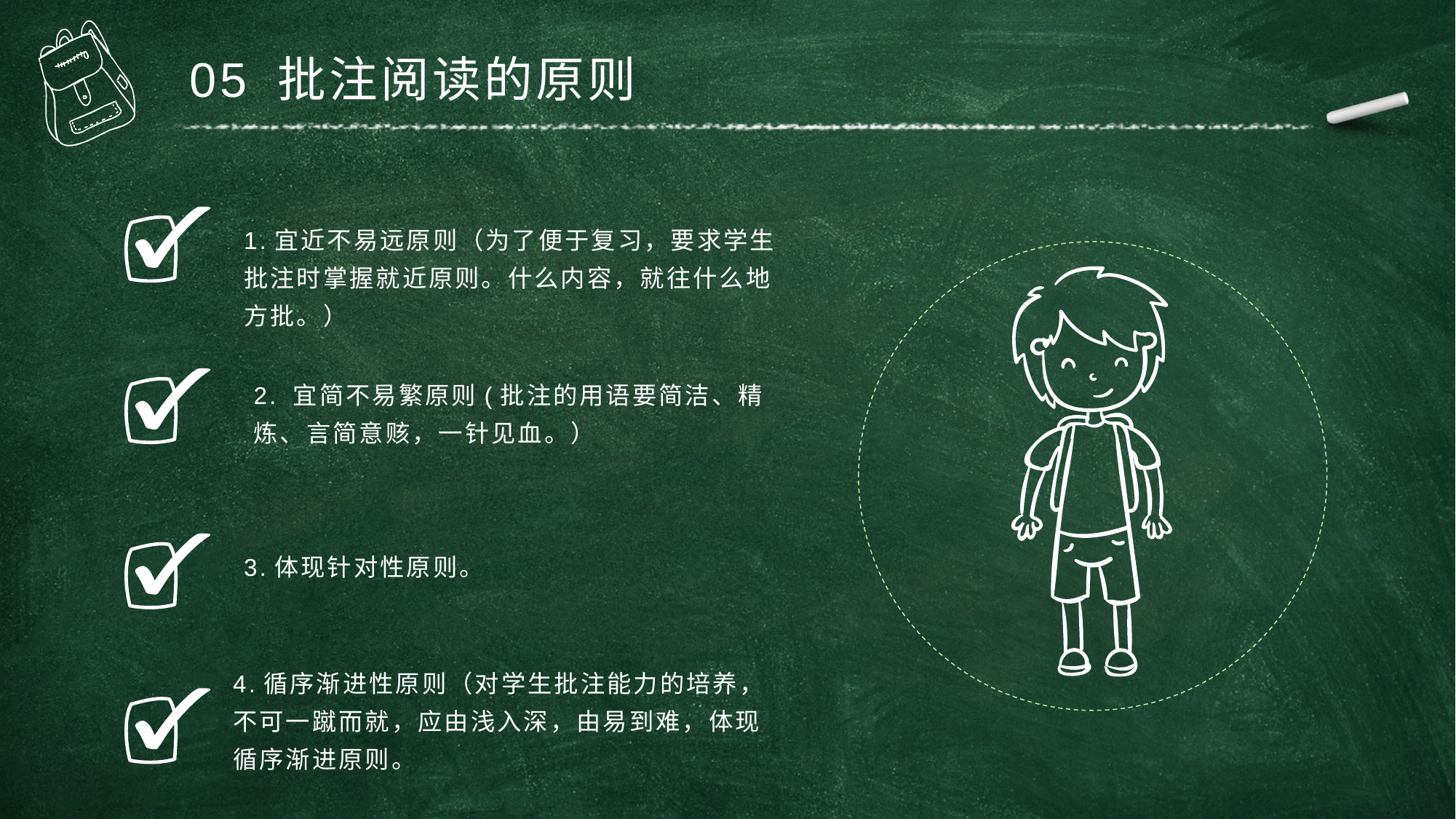

05 批注阅读的原则

1.宜近不易远原则（为了便于复习，要求学生批注时掌握就近原则。什么内容，就往什么地方批。）

2. 宜简不易繁原则(批注的用语要简洁、精炼、言简意赅，一针见血。）

3.体现针对性原则。
4.循序渐进性原则（对学生批注能力的培养，不可一蹴而就，应由浅入深，由易到难，体现循序渐进原则。